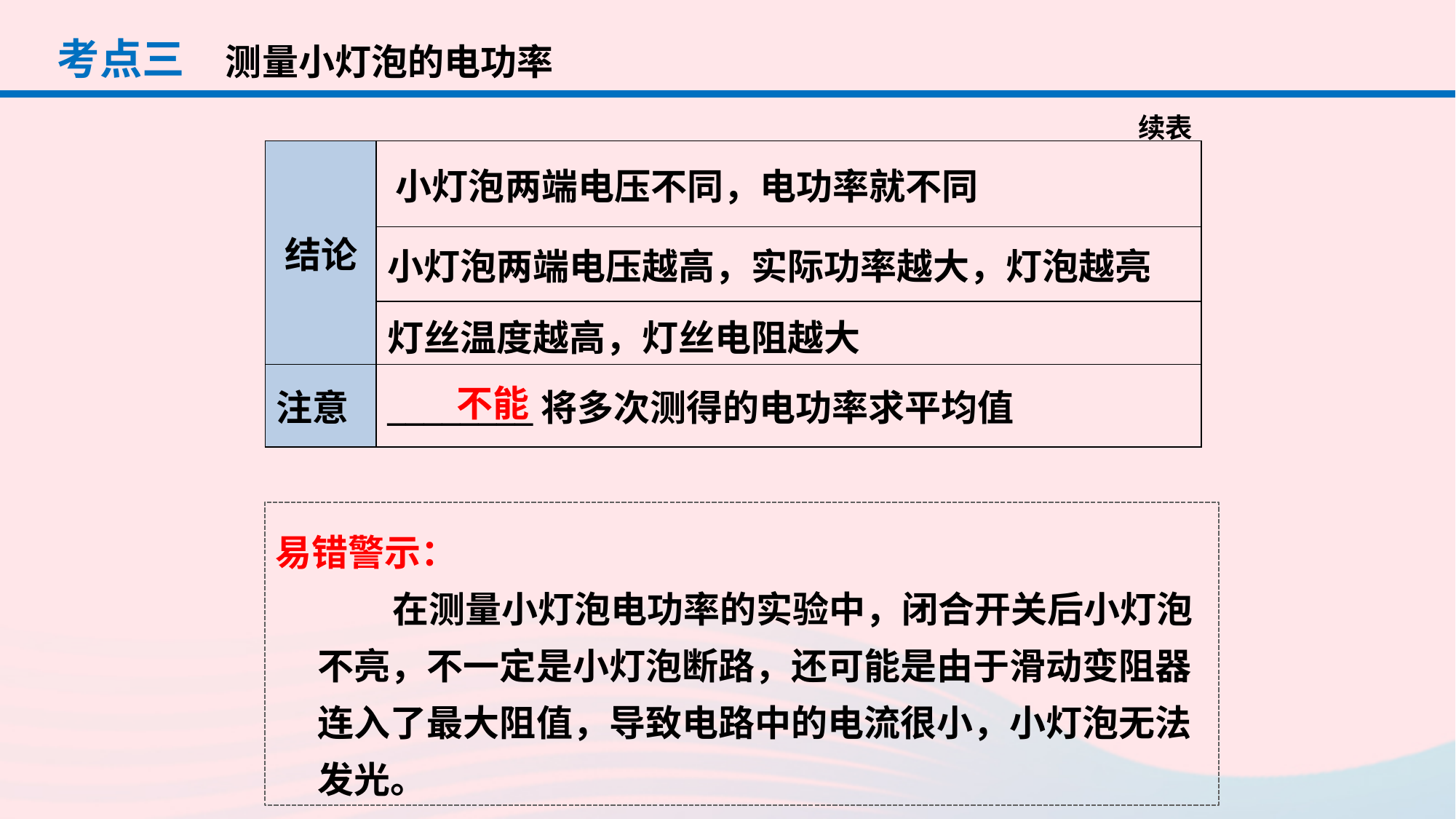

考点三
测量小灯泡的电功率
续表
| 结论 | 小灯泡两端电压不同，电功率就不同 |
| --- | --- |
|  | 小灯泡两端电压越高，实际功率越大，灯泡越亮 |
|  | 灯丝温度越高，灯丝电阻越大 |
| 注意 | \_\_\_\_\_\_\_\_将多次测得的电功率求平均值 |
不能
易错警示：
在测量小灯泡电功率的实验中，闭合开关后小灯泡不亮，不一定是小灯泡断路，还可能是由于滑动变阻器连入了最大阻值，导致电路中的电流很小，小灯泡无法发光。